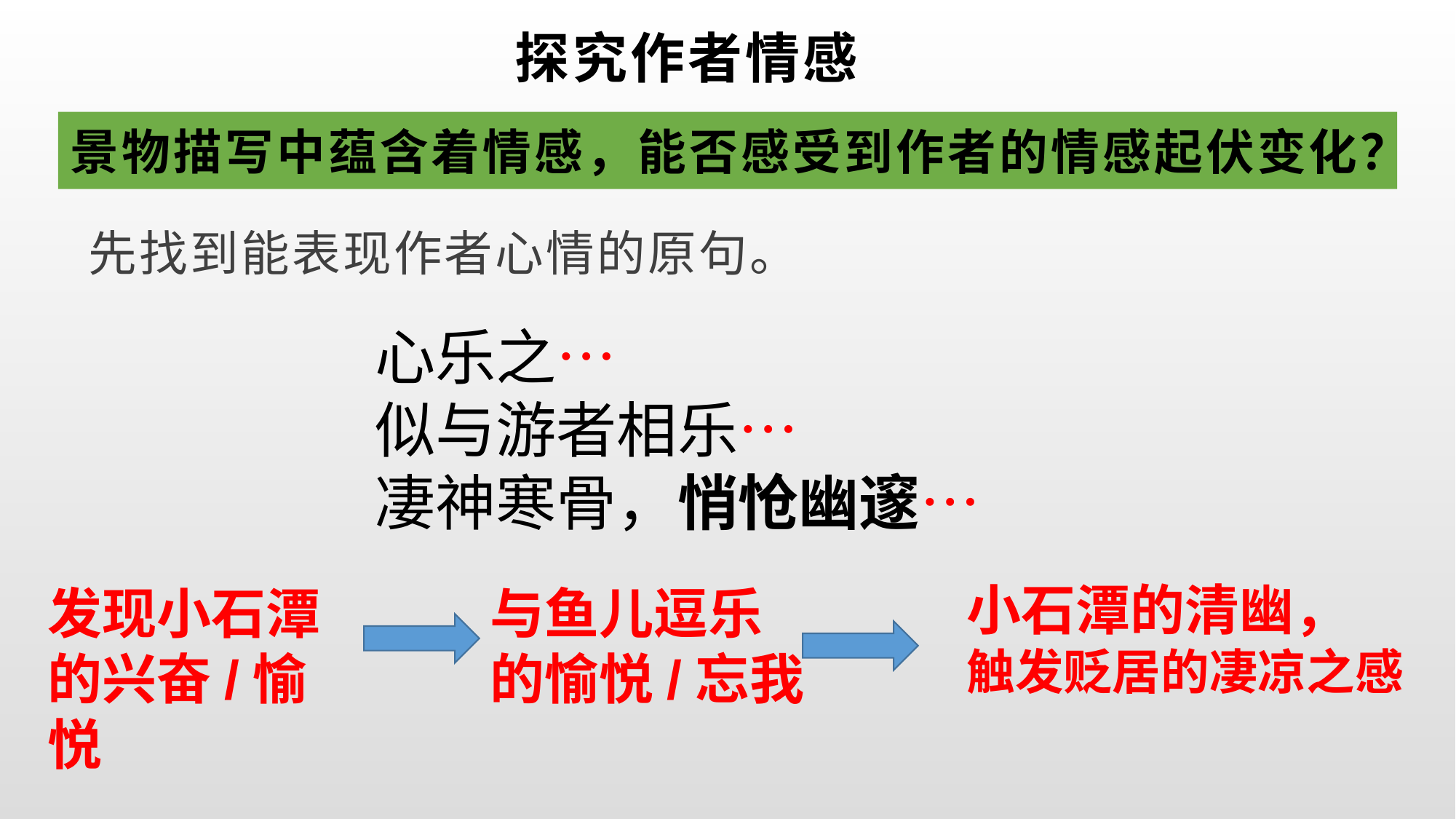

探究作者情感
# 景物描写中蕴含着情感，能否感受到作者的情感起伏变化？
先找到能表现作者心情的原句。
心乐之…
似与游者相乐…
凄神寒骨，悄怆幽邃…
小石潭的清幽，
触发贬居的凄凉之感
发现小石潭的兴奋/愉悦
与鱼儿逗乐的愉悦/忘我